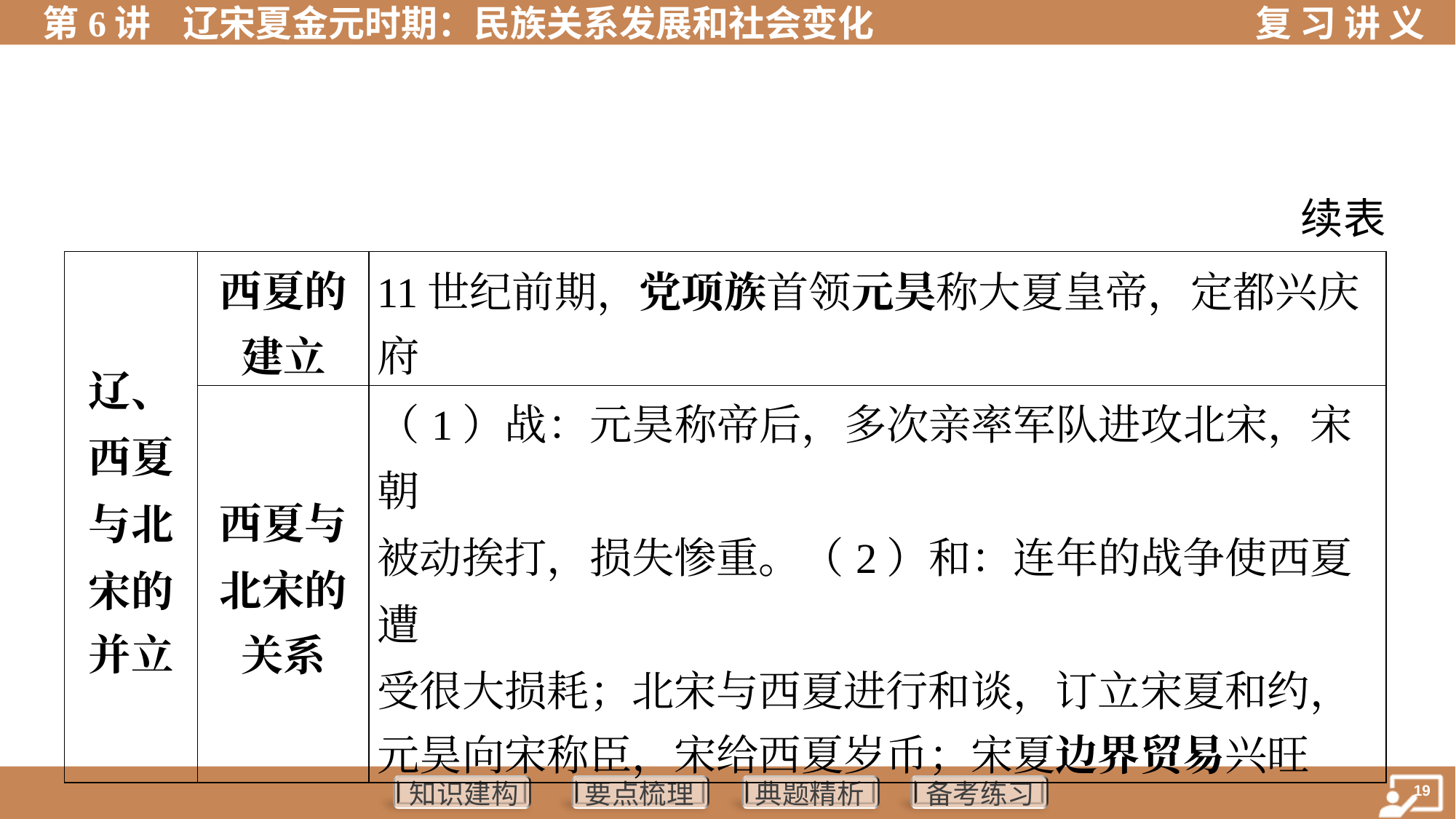

续表
| 辽、 西夏 与北 宋的 并立 | 西夏的 建立 | 11世纪前期，党项族首领元昊称大夏皇帝，定都兴庆 府 |
| --- | --- | --- |
|  | 西夏与 北宋的 关系 | （1）战：元昊称帝后，多次亲率军队进攻北宋，宋朝 被动挨打，损失惨重。（2）和：连年的战争使西夏遭 受很大损耗；北宋与西夏进行和谈，订立宋夏和约， 元昊向宋称臣，宋给西夏岁币；宋夏边界贸易兴旺 |